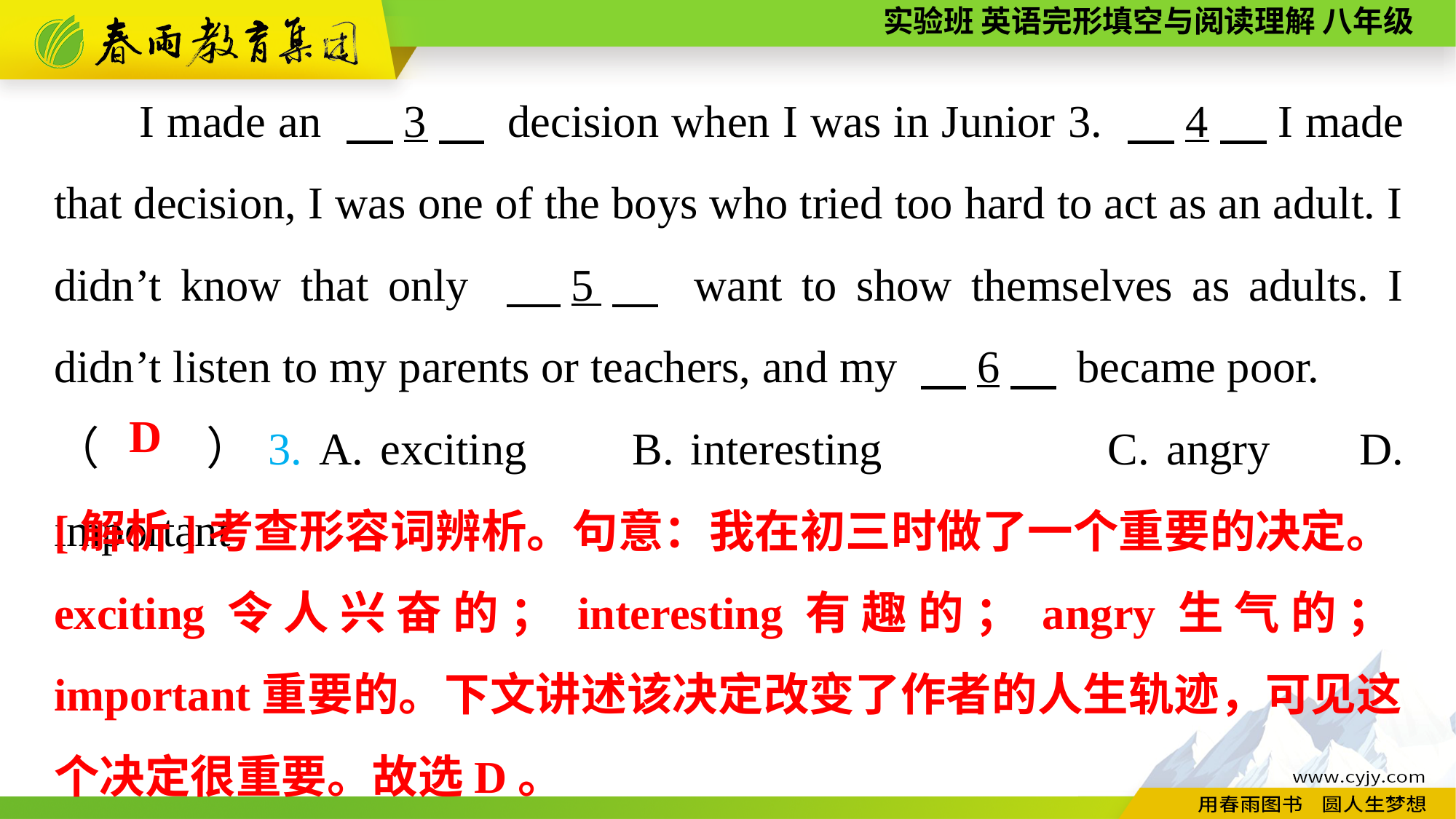

I made an 　3　 decision when I was in Junior 3. 　4，I made that decision, I was one of the boys who tried too hard to act as an adult. I didn’t know that only 　5　 want to show themselves as adults. I didn’t listen to my parents or teachers, and my 　6　 became poor.
（　　）3. A. exciting	B. interesting		  C. angry	   D. important
D
[解析]考查形容词辨析。句意：我在初三时做了一个重要的决定。exciting令人兴奋的；interesting有趣的；angry生气的；important重要的。下文讲述该决定改变了作者的人生轨迹，可见这个决定很重要。故选D。